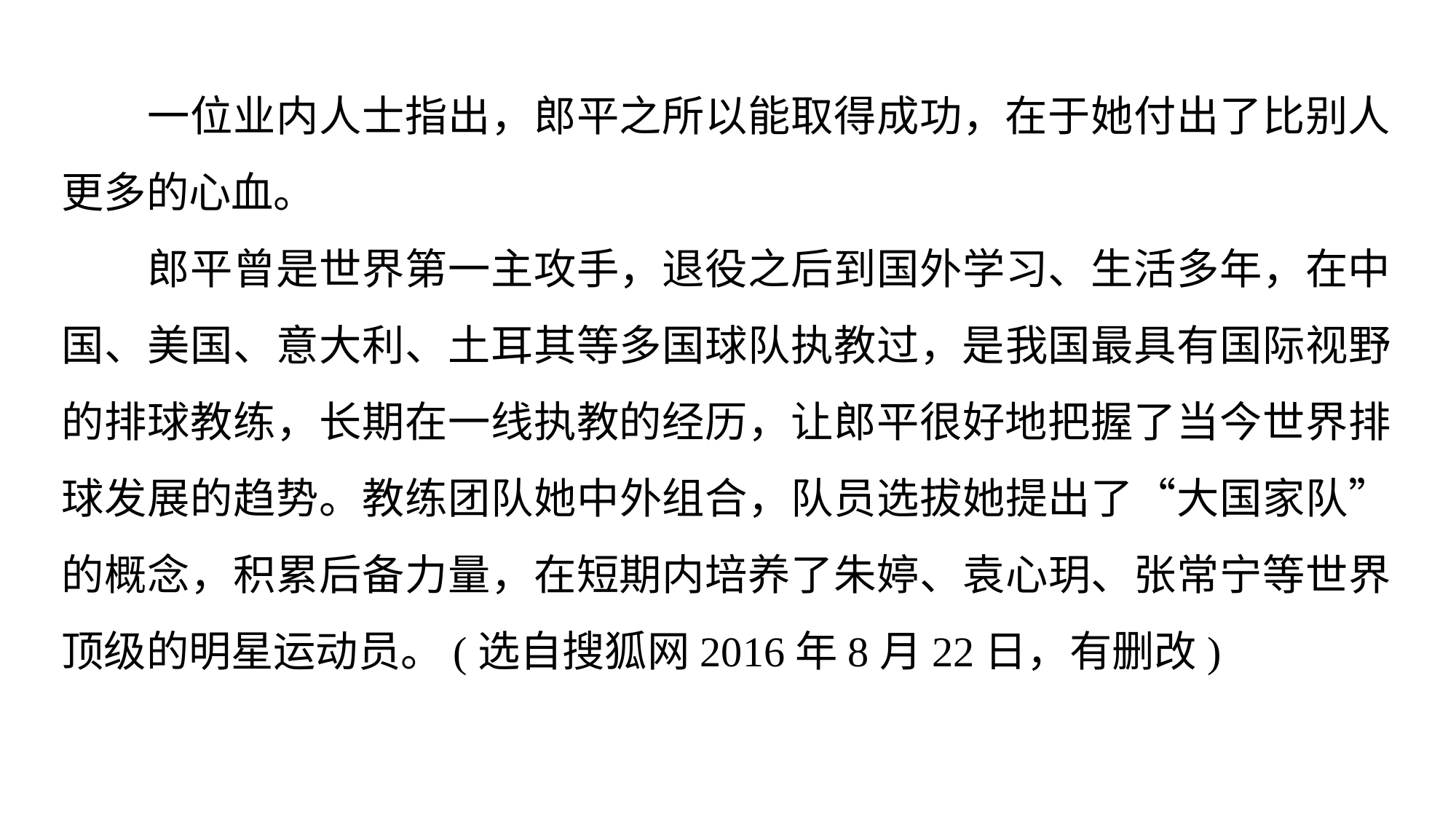

一位业内人士指出，郎平之所以能取得成功，在于她付出了比别人更多的心血。
郎平曾是世界第一主攻手，退役之后到国外学习、生活多年，在中国、美国、意大利、土耳其等多国球队执教过，是我国最具有国际视野的排球教练，长期在一线执教的经历，让郎平很好地把握了当今世界排球发展的趋势。教练团队她中外组合，队员选拔她提出了“大国家队”的概念，积累后备力量，在短期内培养了朱婷、袁心玥、张常宁等世界顶级的明星运动员。(选自搜狐网2016年8月22日，有删改)